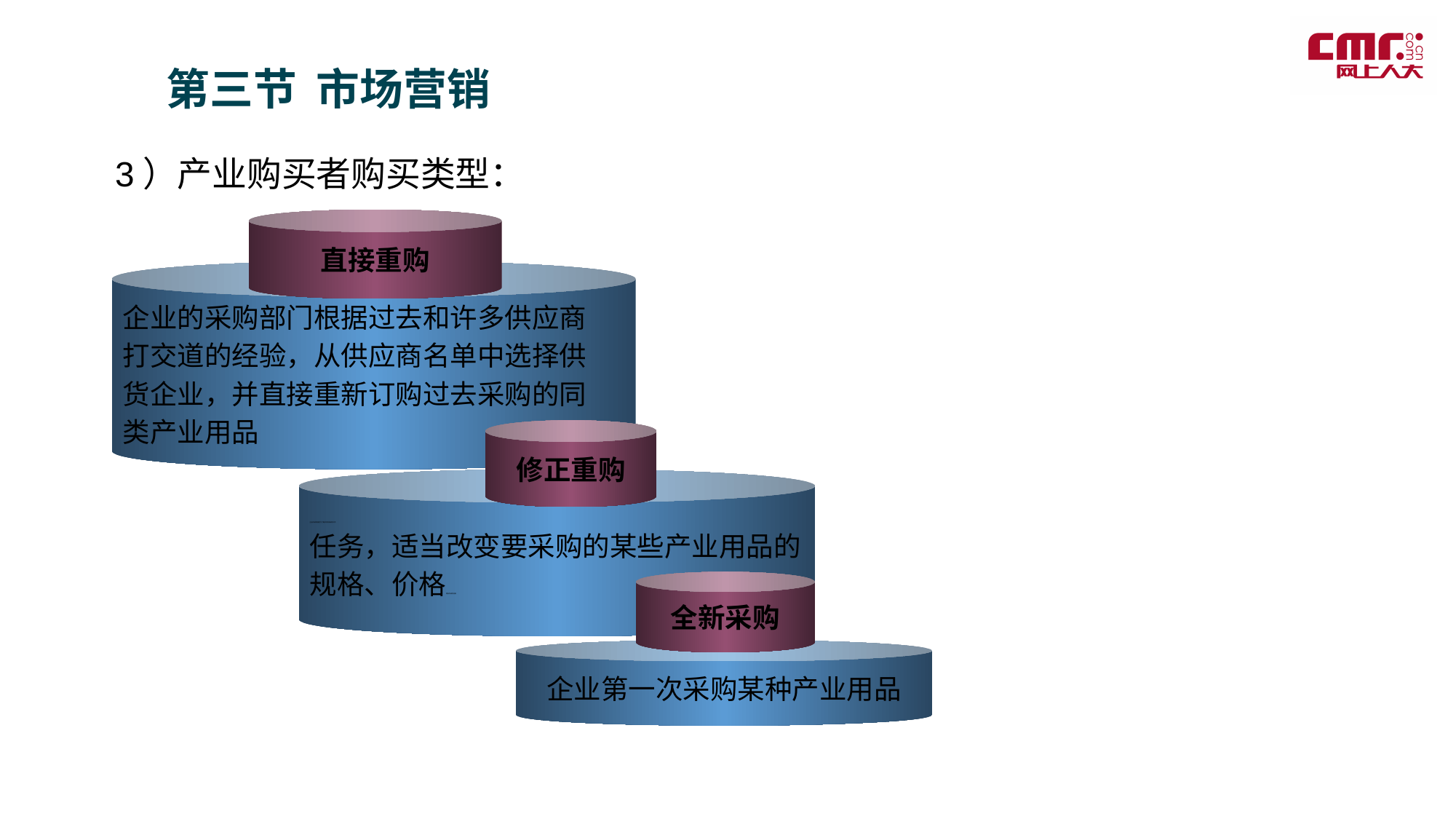

第三节  市场营销
3）产业购买者购买类型：

直接重购
企业的采购部门根据过去和许多供应商
打交道的经验，从供应商名单中选择供
货企业，并直接重新订购过去采购的同
类产业用品
修正重购
企业的采购经理为了更好地完成采购工作
任务，适当改变要采购的某些产业用品的
规格、价格等条件或供应商
全新采购
企业第一次采购某种产业用品